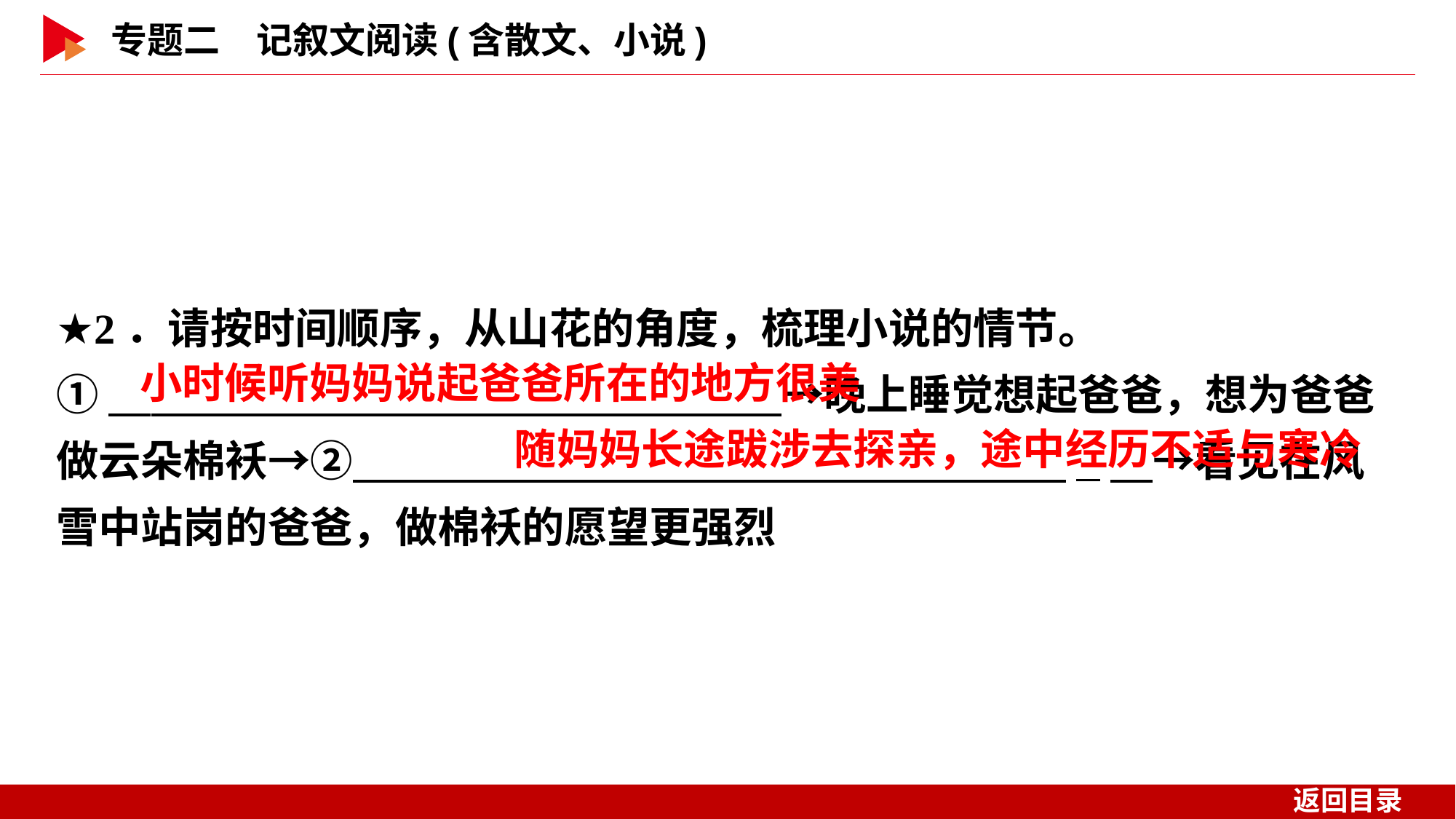

★2．请按时间顺序，从山花的角度，梳理小说的情节。
①　                                                             　→晚上睡觉想起爸爸，想为爸爸做云朵棉袄→②                                                                          _　→看见在风雪中站岗的爸爸，做棉袄的愿望更强烈
　小时候听妈妈说起爸爸所在的地方很美
 随妈妈长途跋涉去探亲，途中经历不适与寒冷